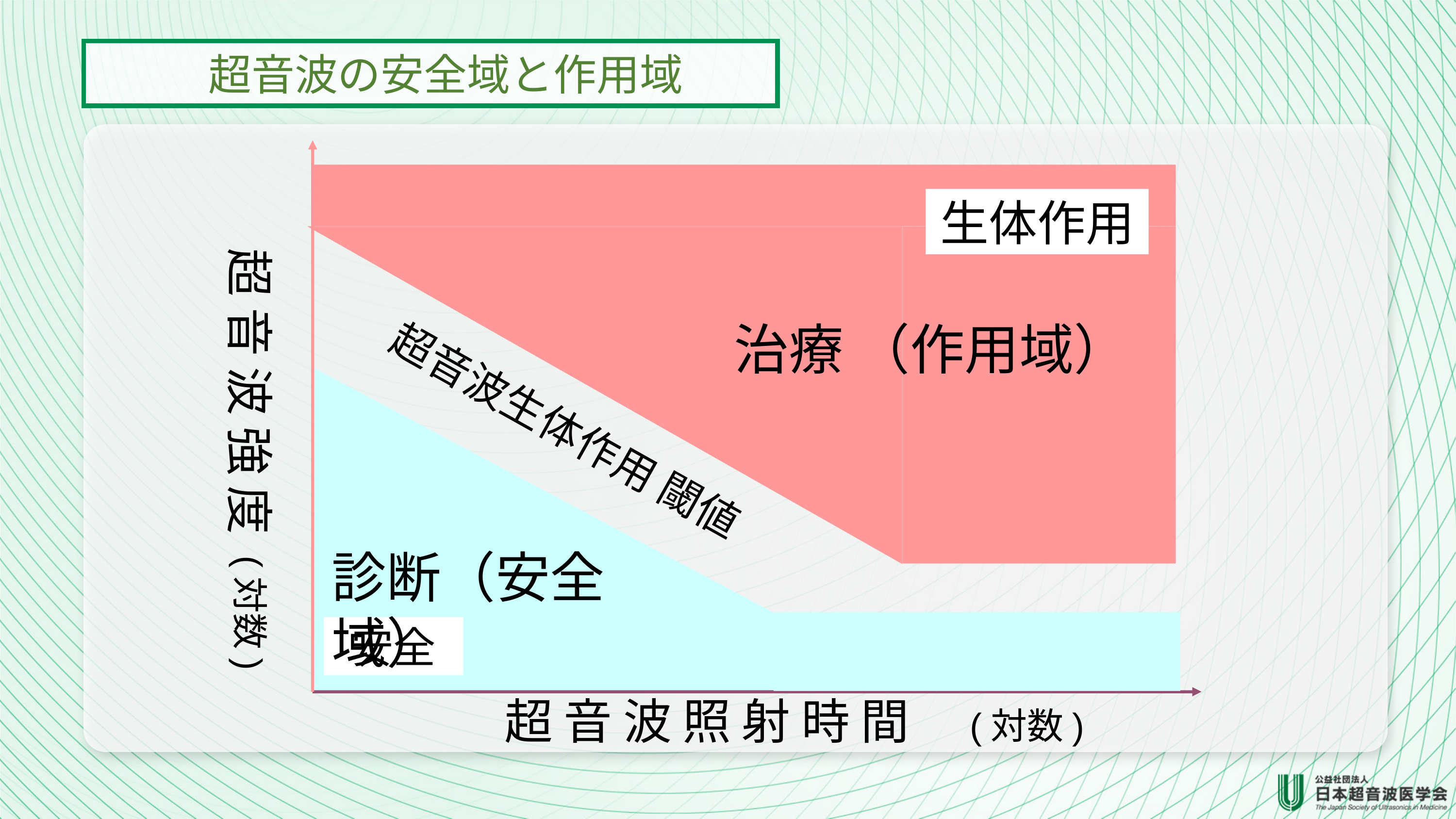

# 超音波の安全域と作用域

超 音 波 強 度

(対数)
安全
超 音 波 照 射 時 間　(対数)

生体作用
治療 （作用域）
超音波生体作用 閾値
診断（安全域）